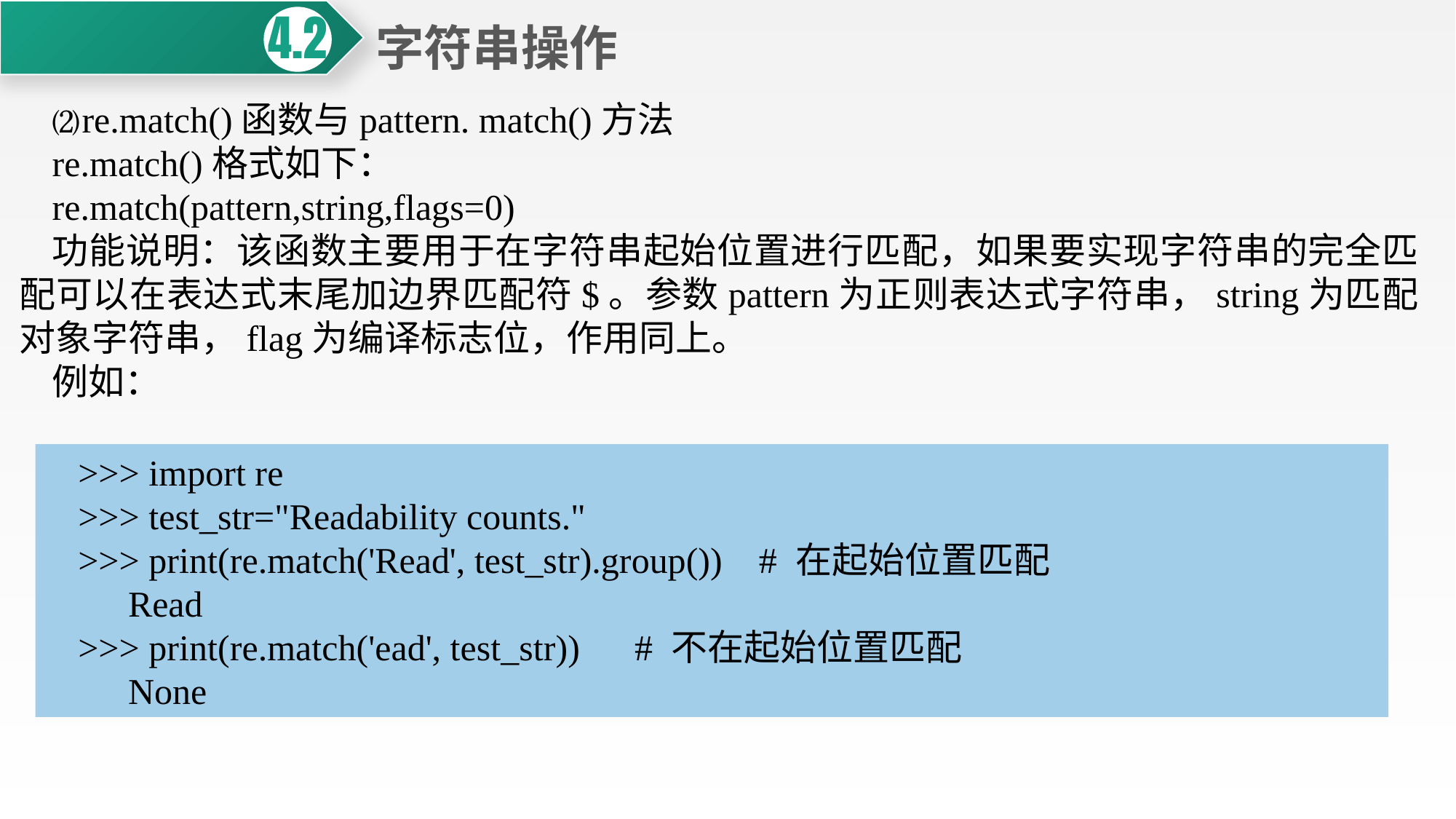

字符串操作

4.2
⑵re.match()函数与pattern. match()方法
re.match()格式如下：
re.match(pattern,string,flags=0)
功能说明：该函数主要用于在字符串起始位置进行匹配，如果要实现字符串的完全匹配可以在表达式末尾加边界匹配符$。参数pattern为正则表达式字符串，string为匹配对象字符串，flag为编译标志位，作用同上。
例如：
>>> import re
>>> test_str="Readability counts."
>>> print(re.match('Read', test_str).group())    # 在起始位置匹配
  Read
>>> print(re.match('ead', test_str))      # 不在起始位置匹配
  None